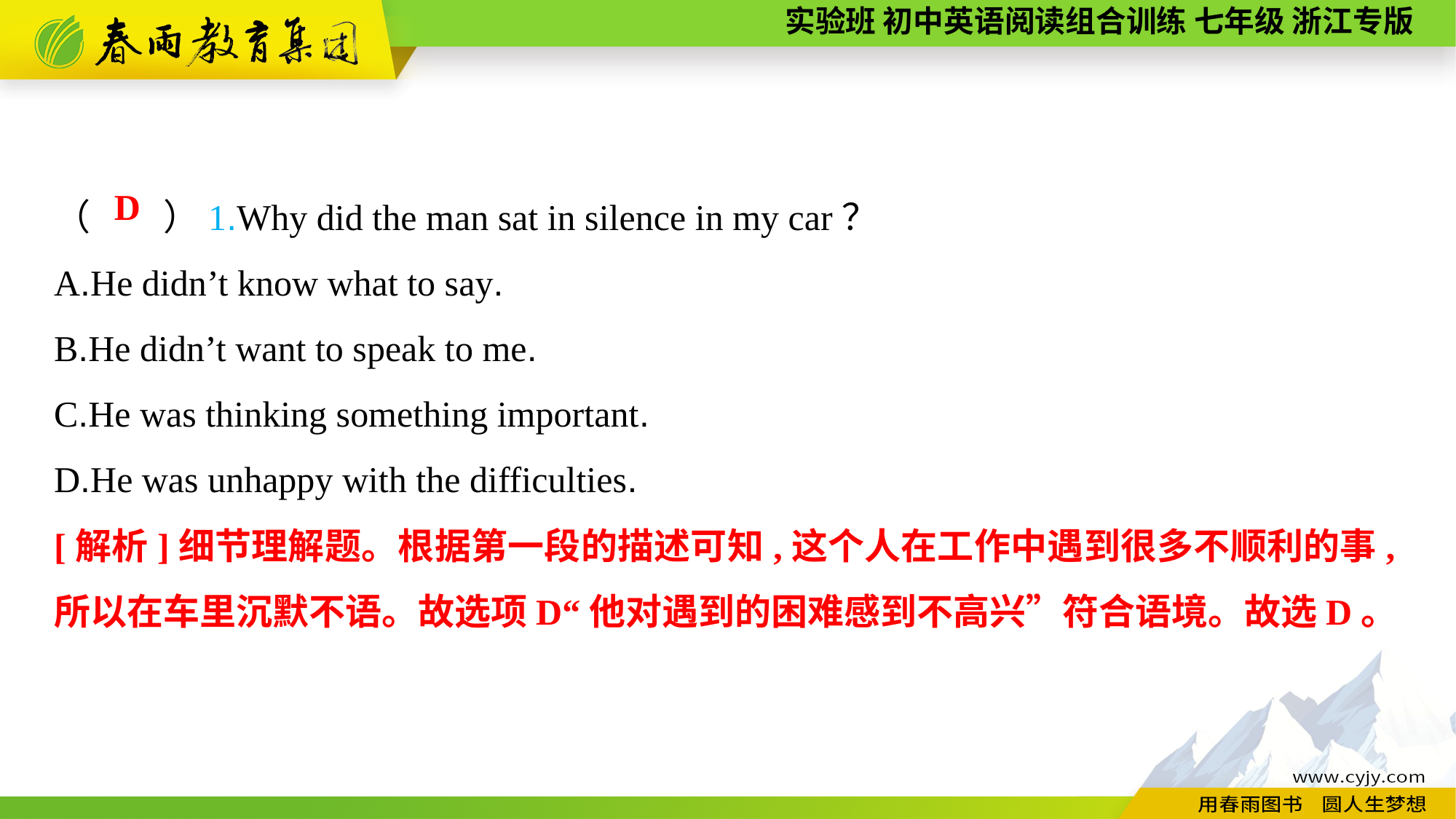

（　　）1.Why did the man sat in silence in my car？
A.He didn’t know what to say.
B.He didn’t want to speak to me.
C.He was thinking something important.
D.He was unhappy with the difficulties.
D
[解析]细节理解题。根据第一段的描述可知,这个人在工作中遇到很多不顺利的事,所以在车里沉默不语。故选项D“他对遇到的困难感到不高兴”符合语境。故选D。